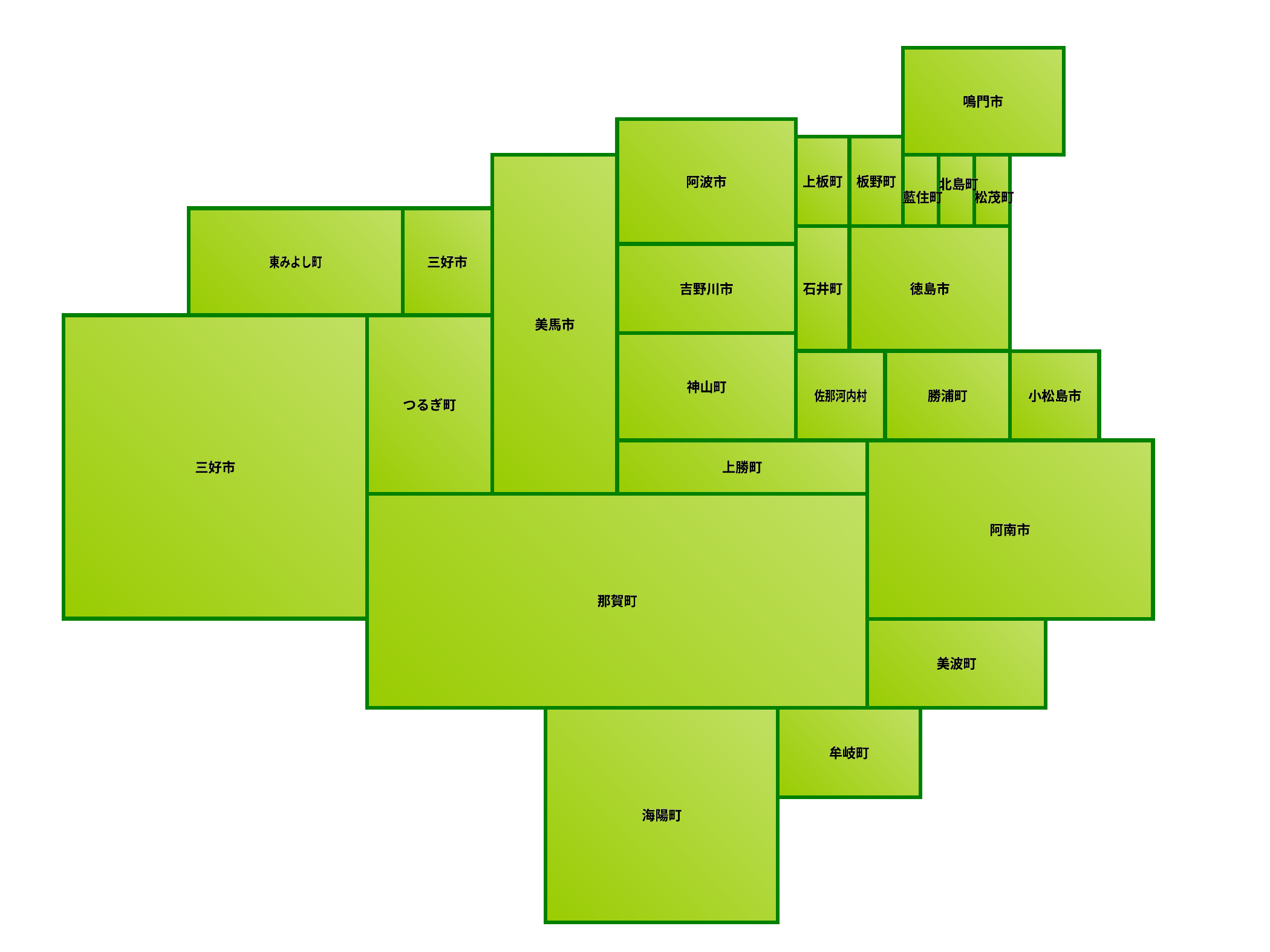

鳴門市
鳴門市
上板町
上板町
板野町
板野町
阿波市
阿波市
北島町
北島町
藍住町
藍住町
松茂町
松茂町
東みよし町
東みよし町
三好市
三好市
石井町
石井町
徳島市
徳島市
吉野川市
吉野川市
美馬市
美馬市
神山町
神山町
佐那河内村
佐那河内村
勝浦町
勝浦町
小松島市
小松島市
つるぎ町
つるぎ町
三好市
三好市
上勝町
上勝町
阿南市
阿南市
那賀町
那賀町
美波町
美波町
牟岐町
牟岐町
海陽町
海陽町